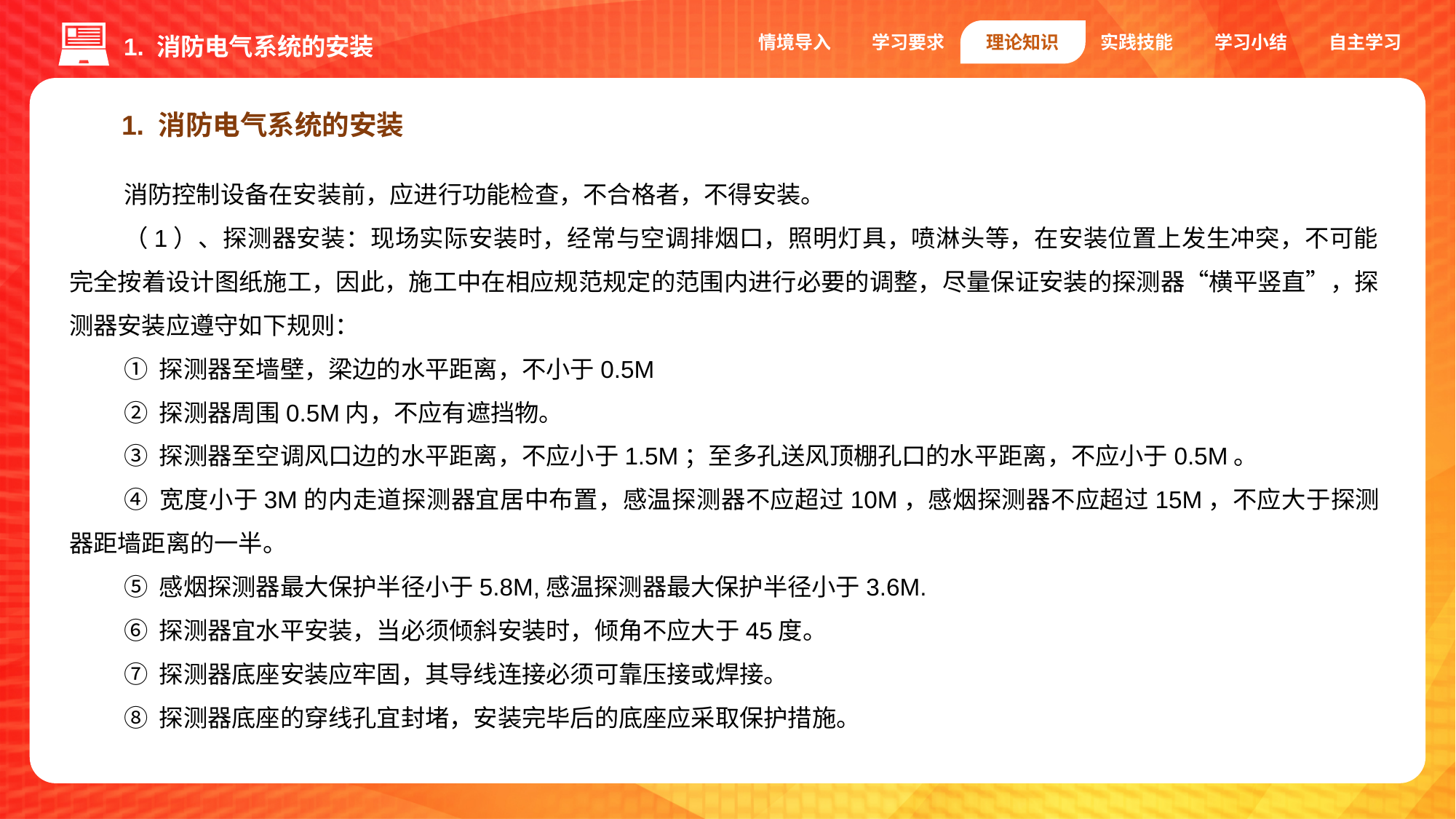

情境导入
学习要求
理论知识
实践技能
学习小结
自主学习

1. 消防电气系统的安装
1. 消防电气系统的安装
消防控制设备在安装前，应进行功能检查，不合格者，不得安装。
（1）、探测器安装：现场实际安装时，经常与空调排烟口，照明灯具，喷淋头等，在安装位置上发生冲突，不可能完全按着设计图纸施工，因此，施工中在相应规范规定的范围内进行必要的调整，尽量保证安装的探测器“横平竖直”，探测器安装应遵守如下规则：
① 探测器至墙壁，梁边的水平距离，不小于0.5M
② 探测器周围0.5M内，不应有遮挡物。
③ 探测器至空调风口边的水平距离，不应小于1.5M；至多孔送风顶棚孔口的水平距离，不应小于0.5M。
④ 宽度小于3M的内走道探测器宜居中布置，感温探测器不应超过10M，感烟探测器不应超过15M，不应大于探测器距墙距离的一半。
⑤ 感烟探测器最大保护半径小于5.8M,感温探测器最大保护半径小于3.6M.
⑥ 探测器宜水平安装，当必须倾斜安装时，倾角不应大于45度。
⑦ 探测器底座安装应牢固，其导线连接必须可靠压接或焊接。
⑧ 探测器底座的穿线孔宜封堵，安装完毕后的底座应采取保护措施。